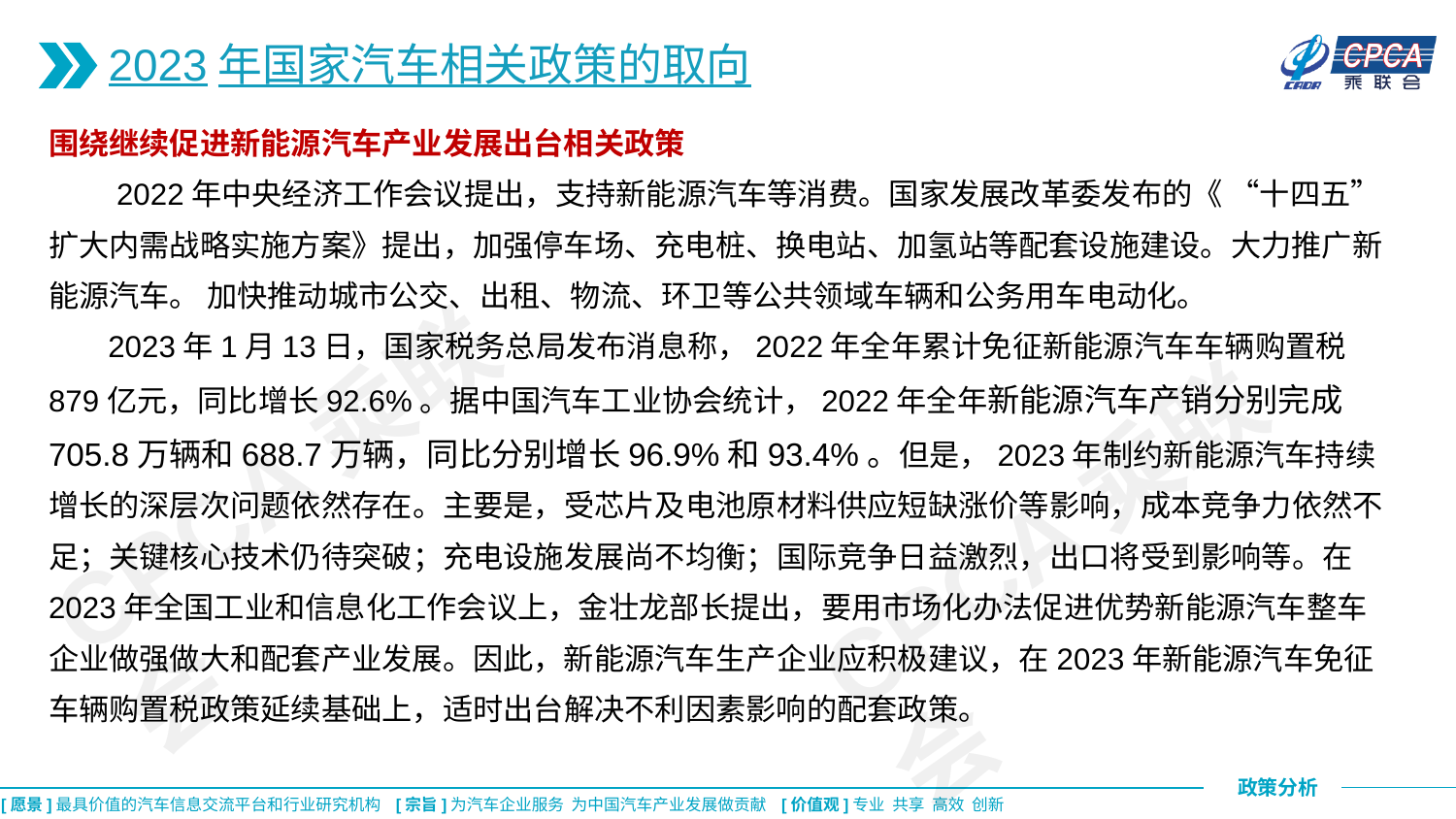

2023年国家汽车相关政策的取向
围绕继续促进新能源汽车产业发展出台相关政策
        2022年中央经济工作会议提出，支持新能源汽车等消费。国家发展改革委发布的《 “十四五”扩大内需战略实施方案》提出，加强停车场、充电桩、换电站、加氢站等配套设施建设。大力推广新能源汽车。 加快推动城市公交、出租、物流、环卫等公共领域车辆和公务用车电动化。
       2023年1月13日，国家税务总局发布消息称，2022年全年累计免征新能源汽车车辆购置税879亿元，同比增长92.6%。据中国汽车工业协会统计，2022年全年新能源汽车产销分别完成705.8万辆和688.7万辆，同比分别增长96.9%和93.4%。但是，2023年制约新能源汽车持续增长的深层次问题依然存在。主要是，受芯片及电池原材料供应短缺涨价等影响，成本竞争力依然不足；关键核心技术仍待突破；充电设施发展尚不均衡；国际竞争日益激烈，出口将受到影响等。在2023年全国工业和信息化工作会议上，金壮龙部长提出，要用市场化办法促进优势新能源汽车整车企业做强做大和配套产业发展。因此，新能源汽车生产企业应积极建议，在2023年新能源汽车免征车辆购置税政策延续基础上，适时出台解决不利因素影响的配套政策。
CPCA乘联会
CPCA乘联会